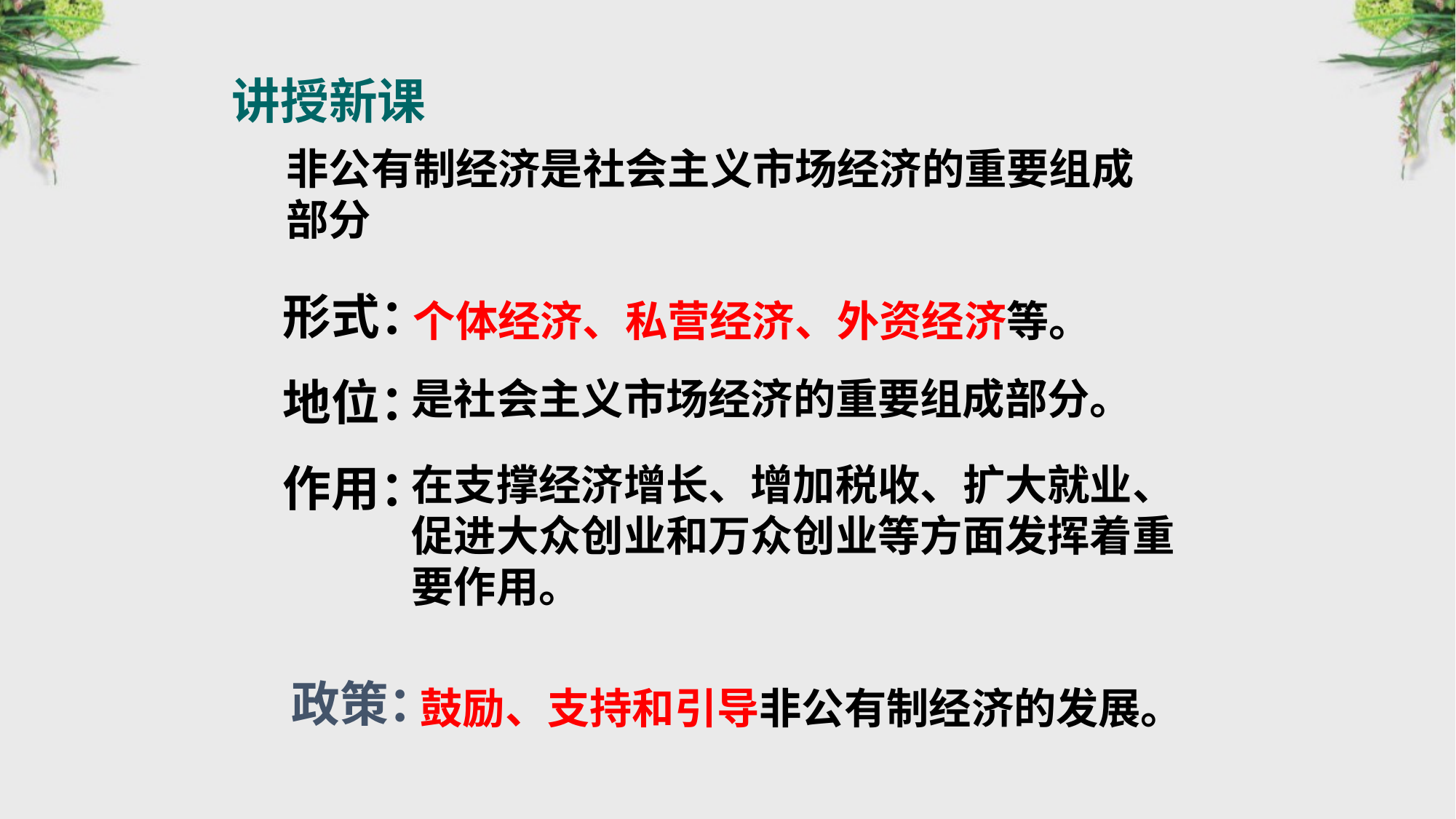

讲授新课
非公有制经济是社会主义市场经济的重要组成部分
形式：
个体经济、私营经济、外资经济等。
地位：
是社会主义市场经济的重要组成部分。
作用：
在支撑经济增长、增加税收、扩大就业、促进大众创业和万众创业等方面发挥着重要作用。
政策：
鼓励、支持和引导非公有制经济的发展。